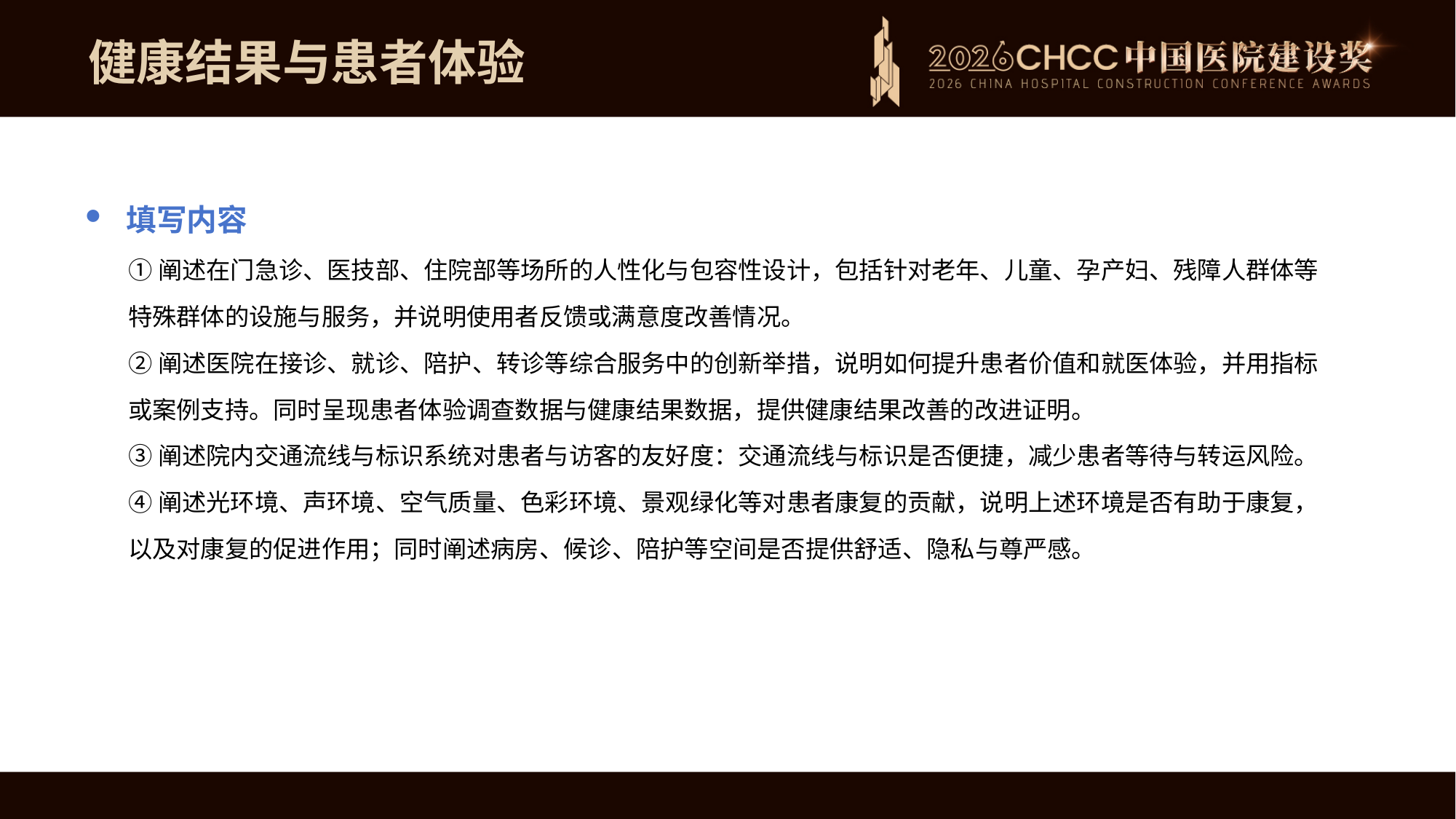

健康结果与患者体验
填写内容
①阐述在门急诊、医技部、住院部等场所的人性化与包容性设计，包括针对老年、儿童、孕产妇、残障人群体等特殊群体的设施与服务，并说明使用者反馈或满意度改善情况。
②阐述医院在接诊、就诊、陪护、转诊等综合服务中的创新举措，说明如何提升患者价值和就医体验，并用指标或案例支持。同时呈现患者体验调查数据与健康结果数据，提供健康结果改善的改进证明。
③阐述院内交通流线与标识系统对患者与访客的友好度：交通流线与标识是否便捷，减少患者等待与转运风险。
④阐述光环境、声环境、空气质量、色彩环境、景观绿化等对患者康复的贡献，说明上述环境是否有助于康复，以及对康复的促进作用；同时阐述病房、候诊、陪护等空间是否提供舒适、隐私与尊严感。